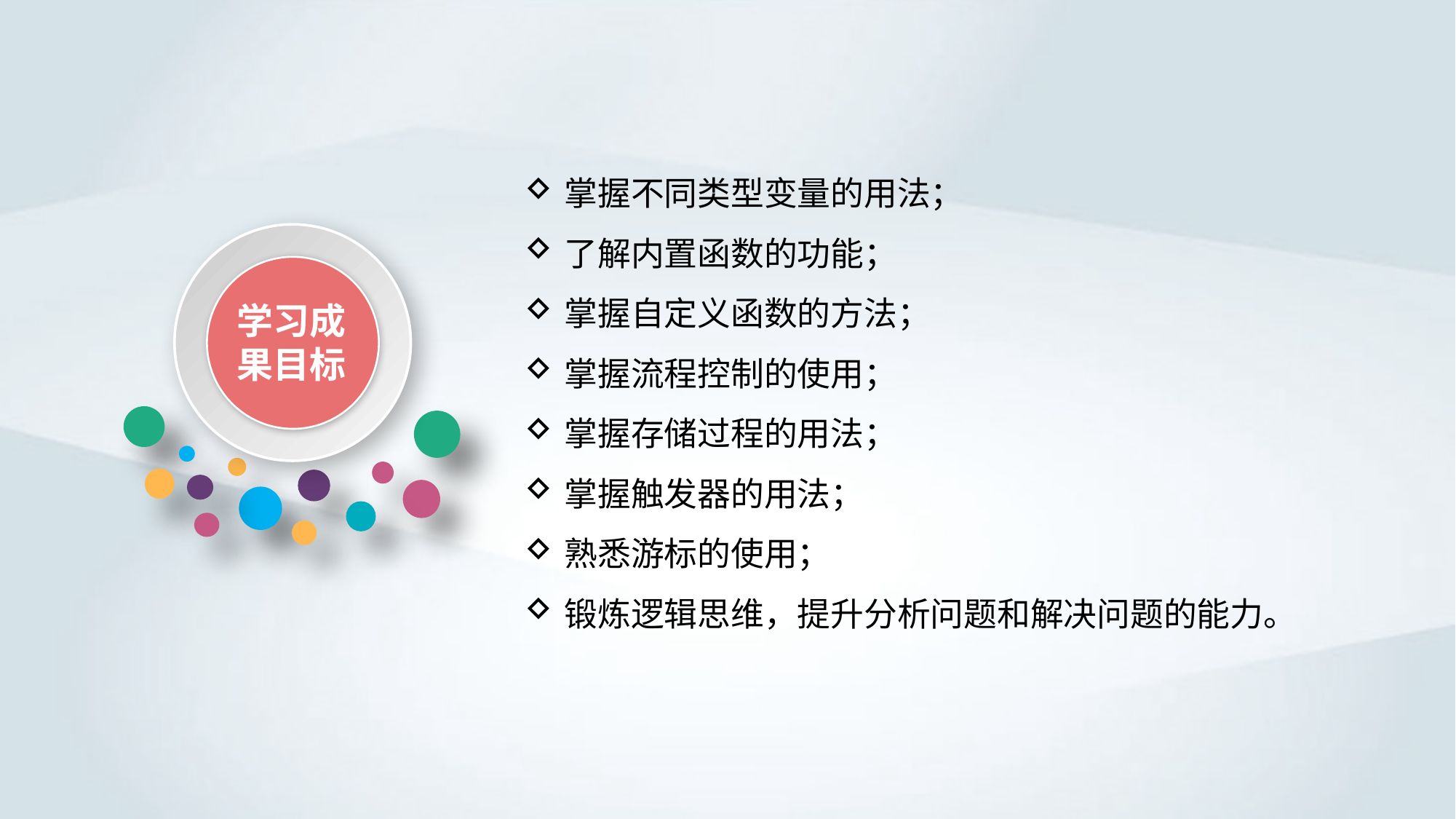

掌握不同类型变量的用法；
了解内置函数的功能；
掌握自定义函数的方法；
掌握流程控制的使用；
掌握存储过程的用法；
掌握触发器的用法；
熟悉游标的使用；
锻炼逻辑思维，提升分析问题和解决问题的能力。

学习成果目标